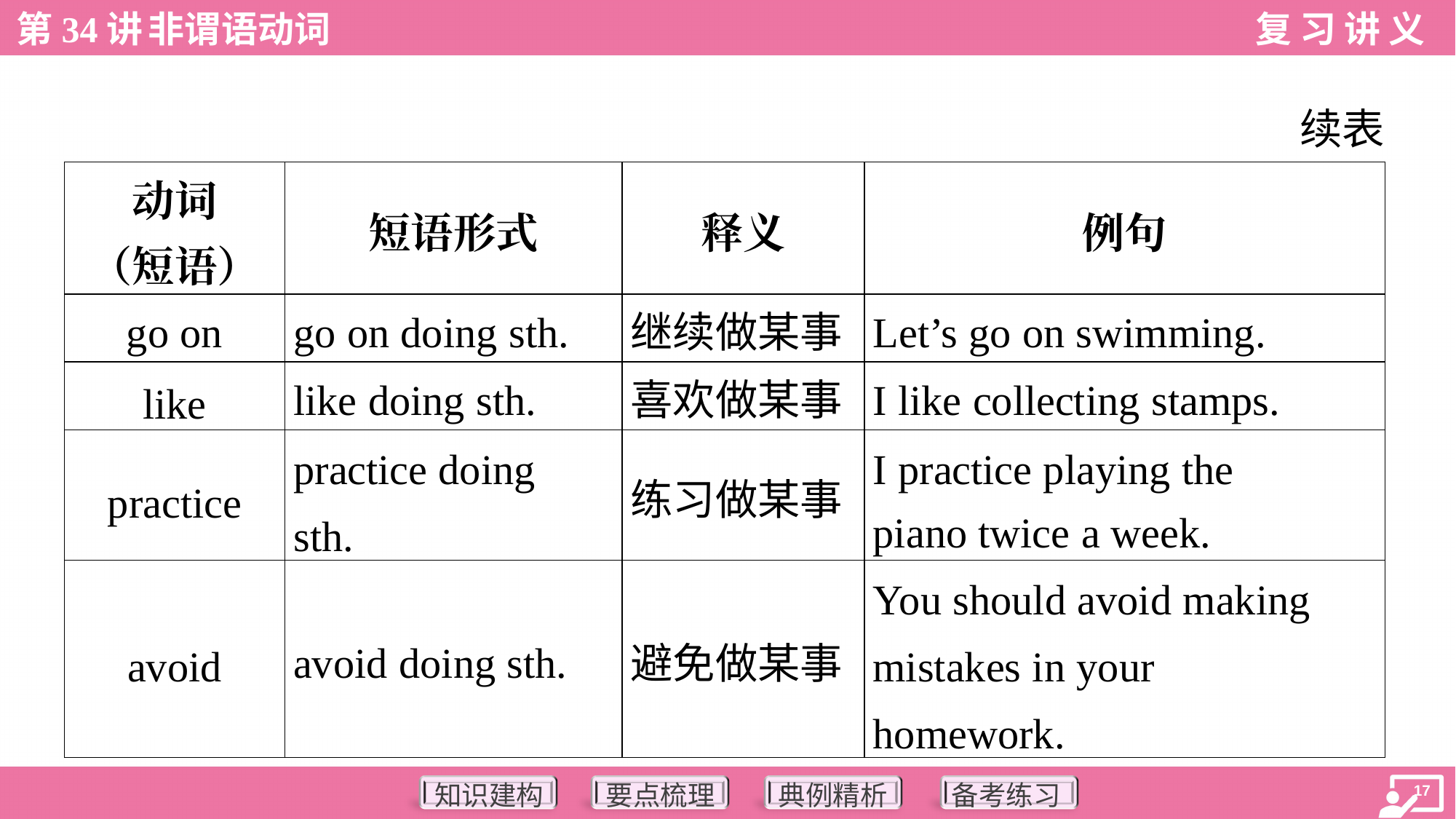

续表
| 动词 （短语） | 短语形式 | 释义 | 例句 |
| --- | --- | --- | --- |
| go on | go on doing sth. | 继续做某事 | Let’s go on swimming. |
| like | like doing sth. | 喜欢做某事 | I like collecting stamps. |
| practice | practice doing sth. | 练习做某事 | I practice playing the piano twice a week. |
| avoid | avoid doing sth. | 避免做某事 | You should avoid making mistakes in your homework. |